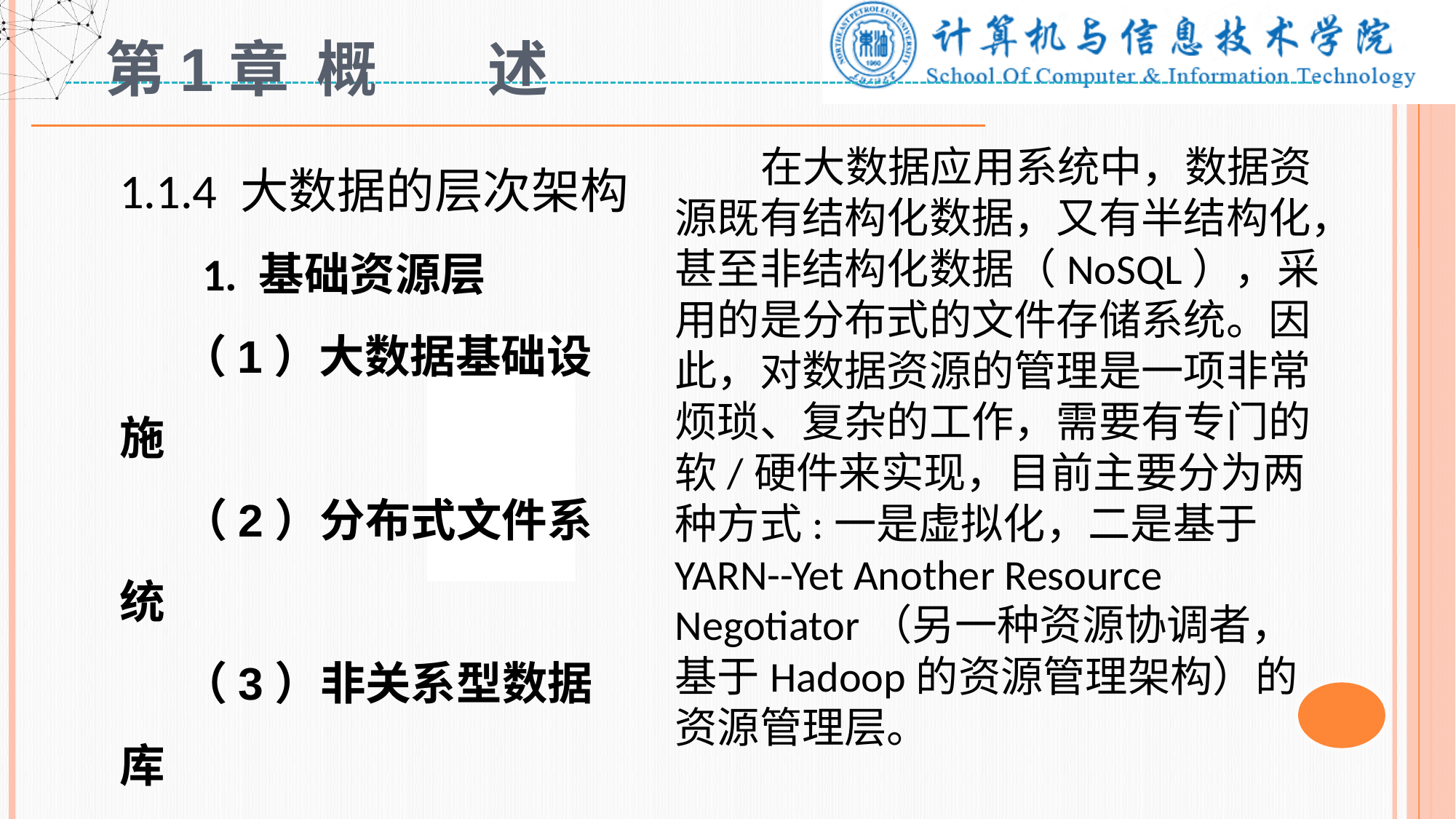

# 第1章  概        述
1.1.4 大数据的层次架构
        1. 基础资源层
     （1）大数据基础设施
     （2）分布式文件系统
     （3）非关系型数据库
     （4）数据资源管理

        在大数据应用系统中，数据资源既有结构化数据，又有半结构化，甚至非结构化数据（NoSQL），采用的是分布式的文件存储系统。因此，对数据资源的管理是一项非常烦琐、复杂的工作，需要有专门的软/硬件来实现，目前主要分为两种方式:一是虚拟化，二是基于YARN--Yet Another Resource Negotiator（另一种资源协调者，基于Hadoop的资源管理架构）的资源管理层。